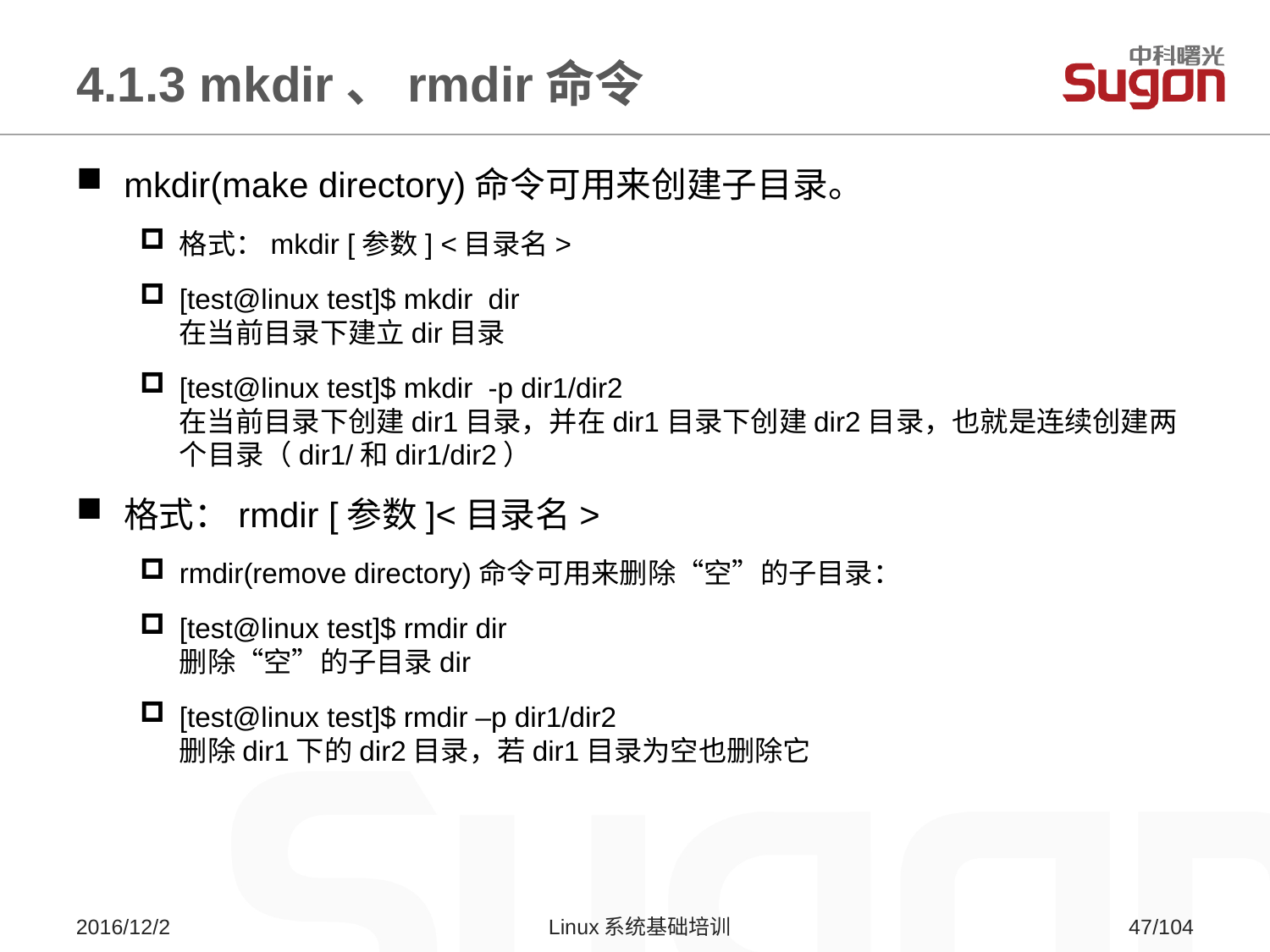

# 4.1.3 mkdir、rmdir命令
mkdir(make directory)命令可用来创建子目录。
格式：mkdir [参数] <目录名>
[test@linux test]$ mkdir  dir
在当前目录下建立dir目录
[test@linux test]$ mkdir  -p dir1/dir2　
在当前目录下创建dir1目录，并在dir1目录下创建dir2目录，也就是连续创建两个目录（dir1/和dir1/dir2）
格式：rmdir [参数]<目录名>
rmdir(remove directory)命令可用来删除“空”的子目录：
[test@linux test]$ rmdir dir
删除“空”的子目录dir
[test@linux test]$ rmdir –p dir1/dir2
删除dir1下的dir2目录，若dir1目录为空也删除它